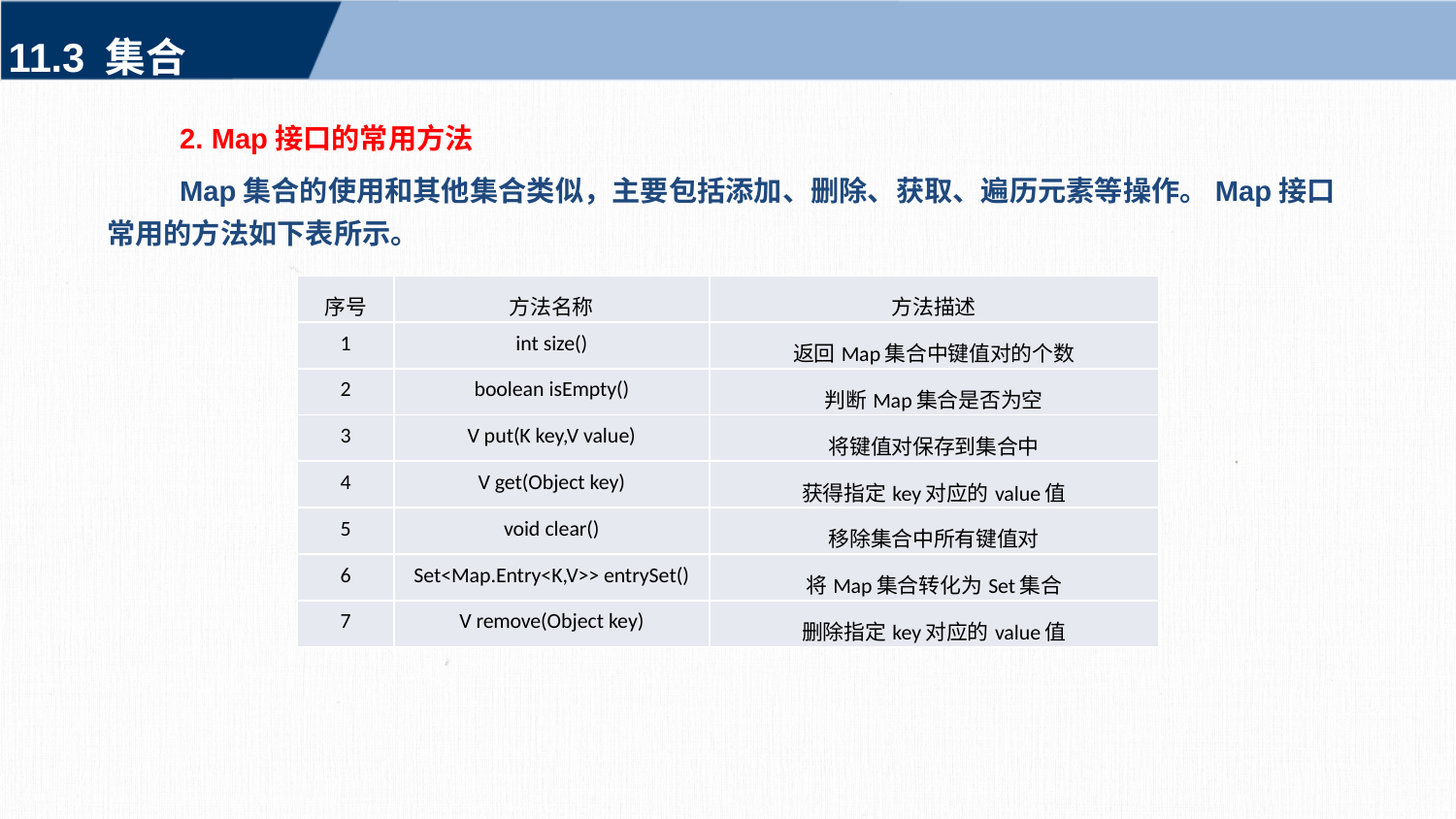

11.3 集合

2. Map接口的常用方法
Map集合的使用和其他集合类似，主要包括添加、删除、获取、遍历元素等操作。Map接口常用的方法如下表所示。
| 序号 | 方法名称 | 方法描述 |
| --- | --- | --- |
| 1 | int size() | 返回Map集合中键值对的个数 |
| 2 | boolean isEmpty() | 判断Map集合是否为空 |
| 3 | V put(K key,V value) | 将键值对保存到集合中 |
| 4 | V get(Object key) | 获得指定key对应的value值 |
| 5 | void clear() | 移除集合中所有键值对 |
| 6 | Set<Map.Entry<K,V>> entrySet() | 将Map集合转化为Set集合 |
| 7 | V remove(Object key) | 删除指定key对应的value值 |